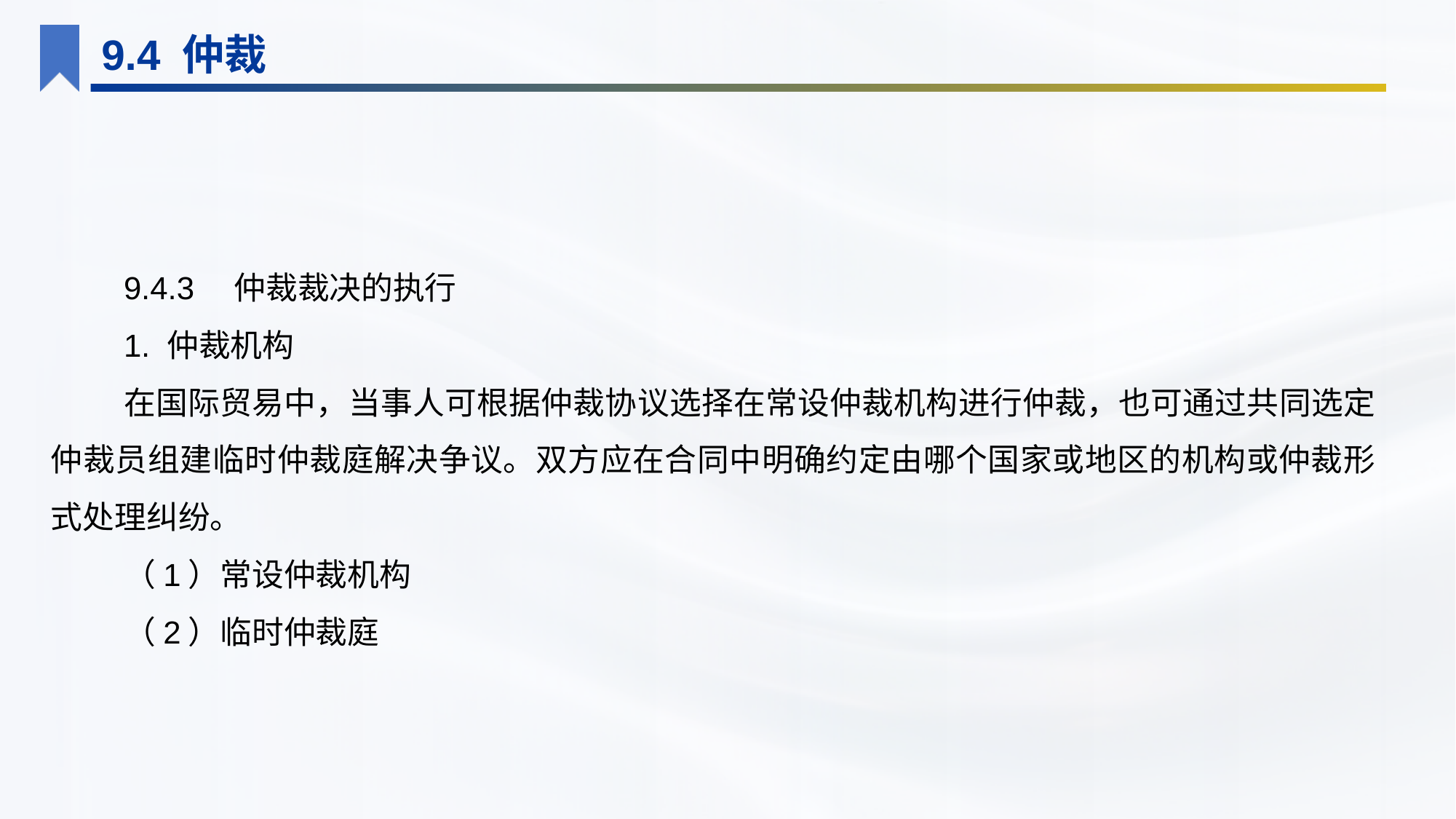

9.4 仲裁
9.4.3　仲裁裁决的执行
1. 仲裁机构
在国际贸易中，当事人可根据仲裁协议选择在常设仲裁机构进行仲裁，也可通过共同选定仲裁员组建临时仲裁庭解决争议。双方应在合同中明确约定由哪个国家或地区的机构或仲裁形式处理纠纷。
（1）常设仲裁机构
（2）临时仲裁庭